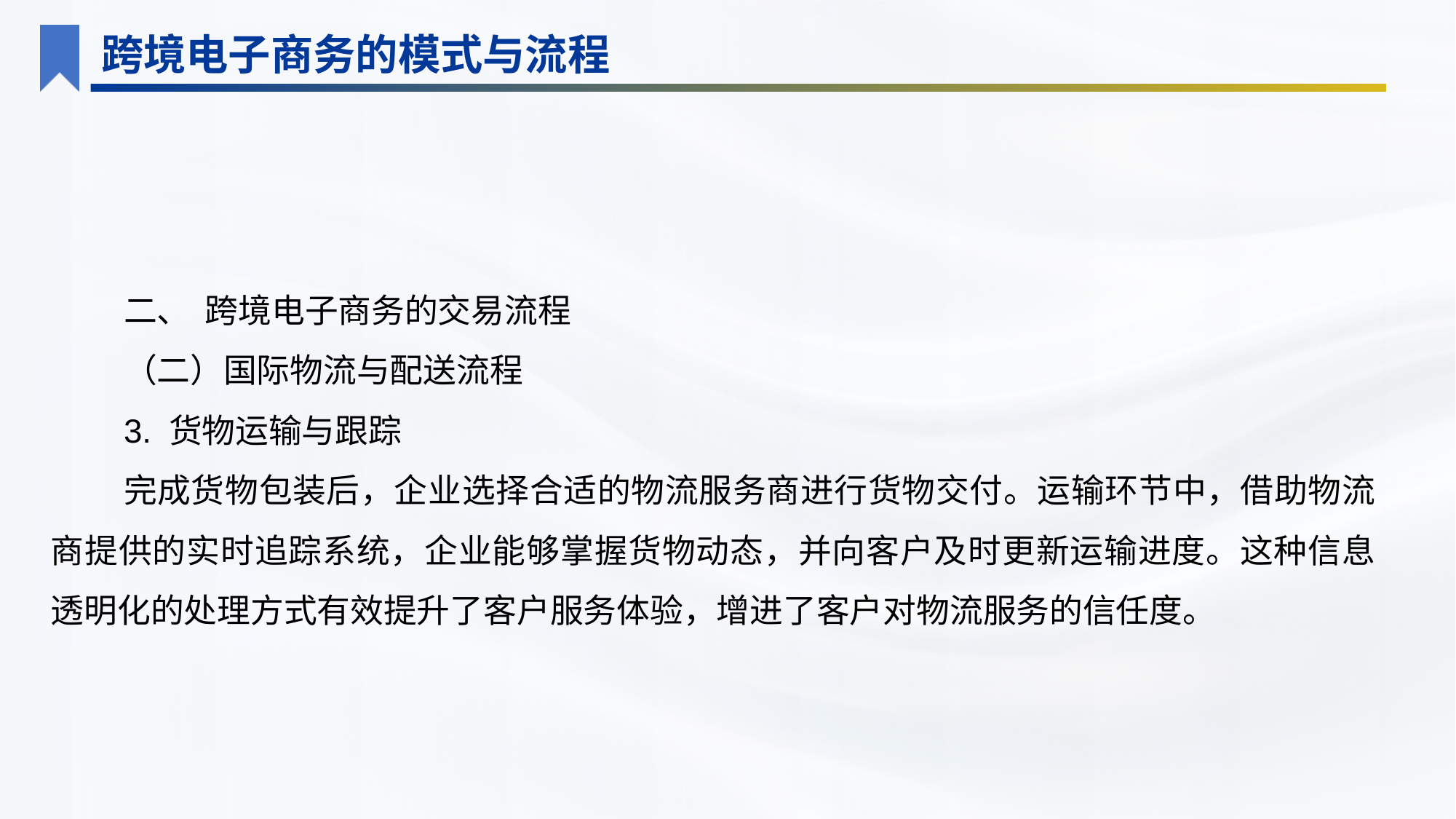

跨境电子商务的模式与流程
二、  跨境电子商务的交易流程
（二）国际物流与配送流程
3. 货物运输与跟踪
完成货物包装后，企业选择合适的物流服务商进行货物交付。运输环节中，借助物流商提供的实时追踪系统，企业能够掌握货物动态，并向客户及时更新运输进度。这种信息透明化的处理方式有效提升了客户服务体验，增进了客户对物流服务的信任度。